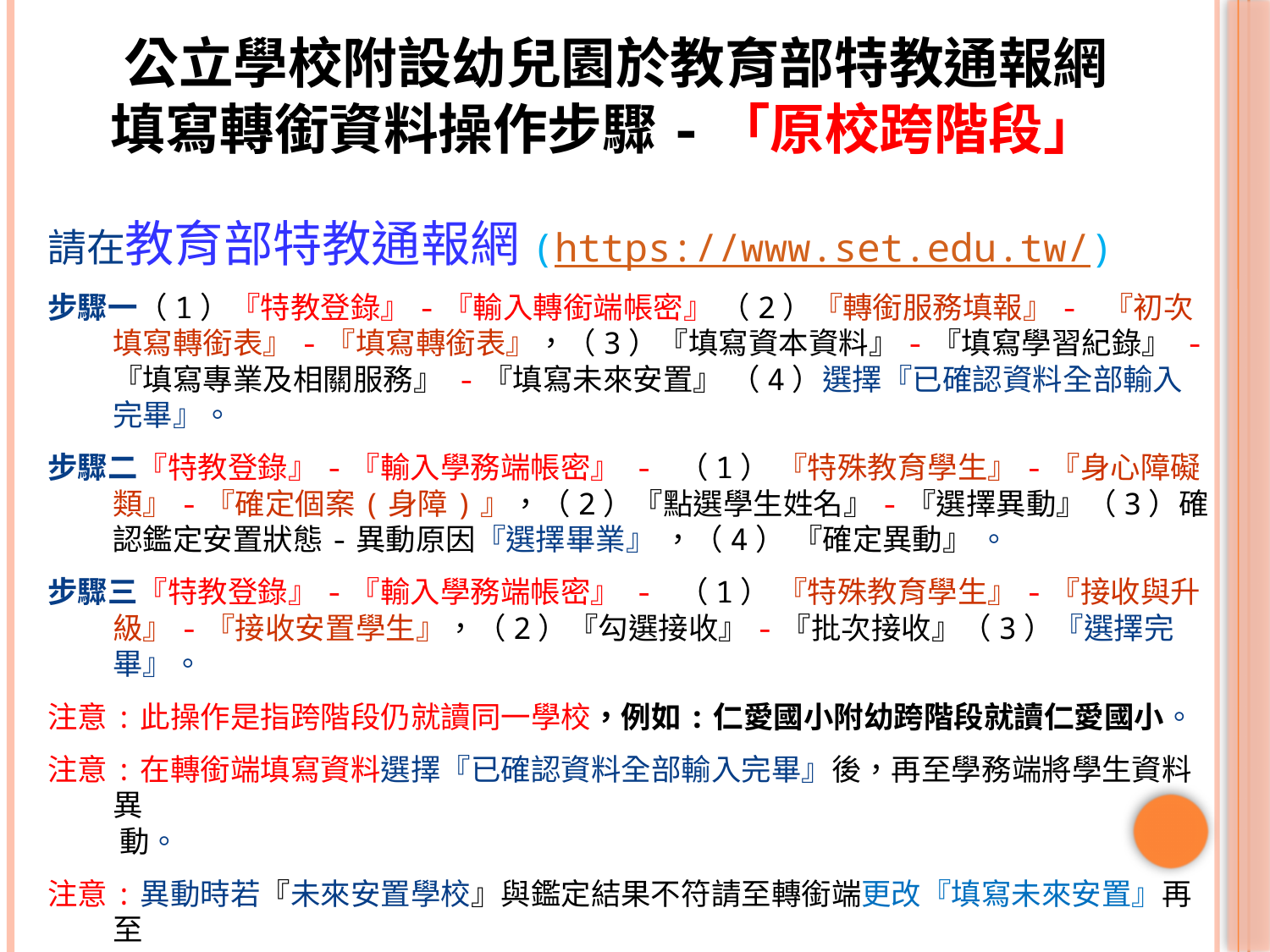

# 公立學校附設幼兒園於教育部特教通報網 填寫轉銜資料操作步驟-「原校跨階段」
請在教育部特教通報網(https://www.set.edu.tw/)
步驟一（1）『特教登錄』-『輸入轉銜端帳密』 （2）『轉銜服務填報』- 『初次填寫轉銜表』-『填寫轉銜表』，（3）『填寫資本資料』-『填寫學習紀錄』 -『填寫專業及相關服務』 -『填寫未來安置』 （4）選擇『已確認資料全部輸入完畢』。
步驟二『特教登錄』-『輸入學務端帳密』 - （1） 『特殊教育學生』-『身心障礙類』-『確定個案(身障)』，（2）『點選學生姓名』-『選擇異動』（3）確認鑑定安置狀態-異動原因『選擇畢業』 ，（4） 『確定異動』 。
步驟三『特教登錄』-『輸入學務端帳密』 - （1） 『特殊教育學生』-『接收與升級』-『接收安置學生』，（2）『勾選接收』-『批次接收』（3）『選擇完畢』。
注意:此操作是指跨階段仍就讀同一學校，例如:仁愛國小附幼跨階段就讀仁愛國小。
注意:在轉銜端填寫資料選擇『已確認資料全部輸入完畢』後，再至學務端將學生資料異
 動。
注意:異動時若『未來安置學校』與鑑定結果不符請至轉銜端更改『填寫未來安置』再至
     學務端將學生資料異動。